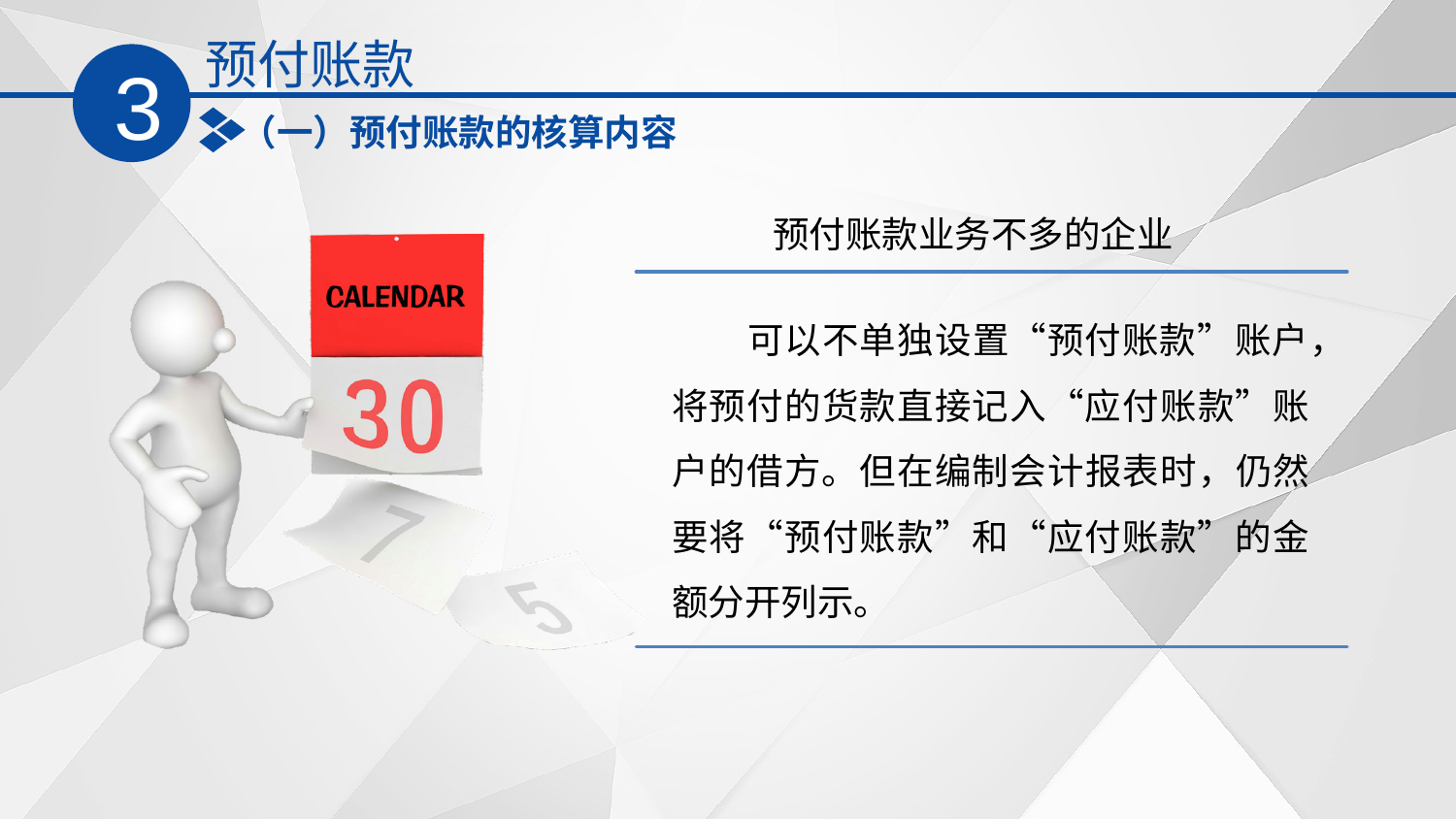

预付账款
3

（一）预付账款的核算内容

预付账款业务不多的企业

       可以不单独设置“预付账款”账户，将预付的货款直接记入“应付账款”账户的借方。但在编制会计报表时，仍然要将“预付账款”和“应付账款”的金额分开列示。